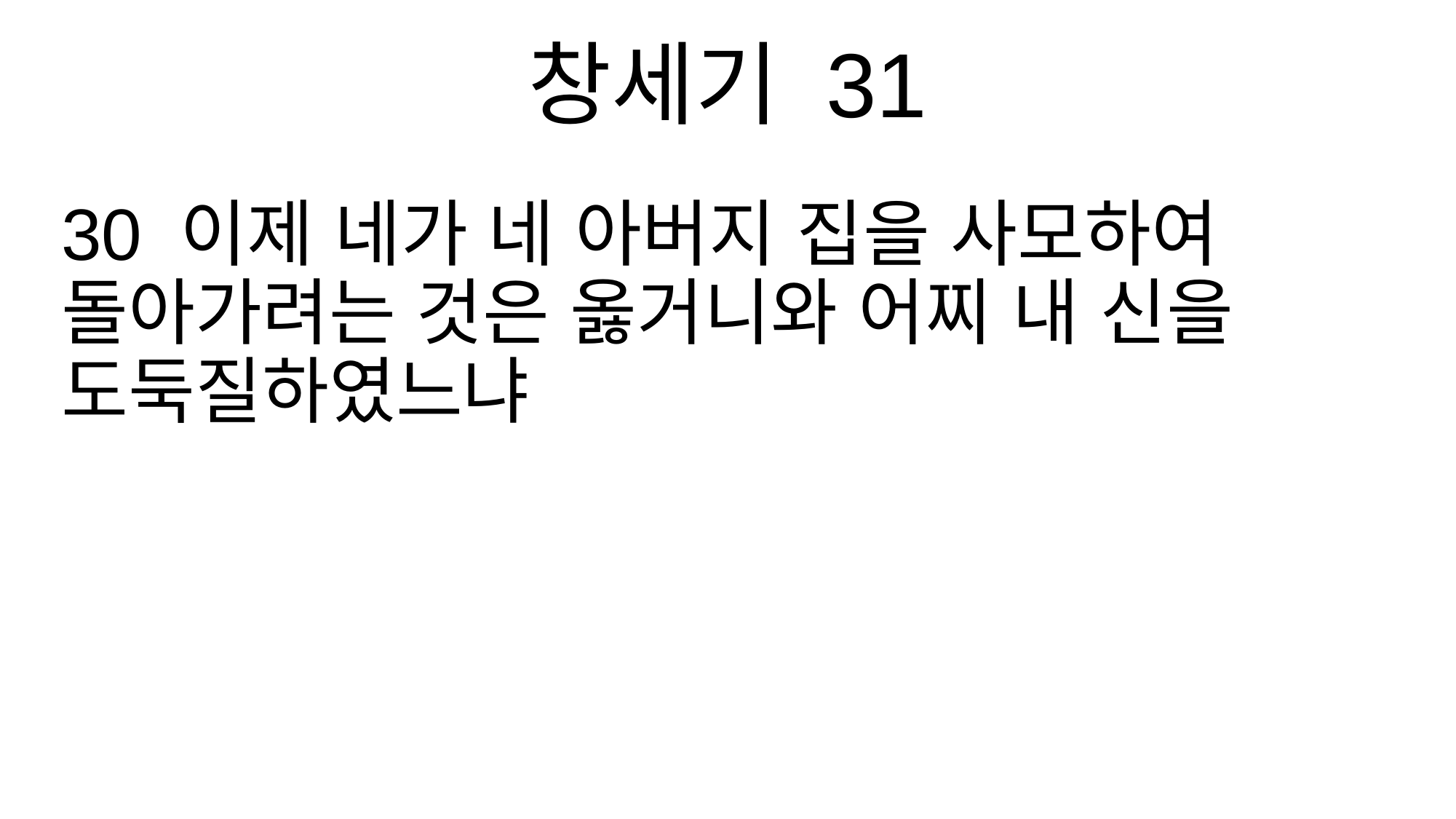

창세기 31
30 이제 네가 네 아버지 집을 사모하여 돌아가려는 것은 옳거니와 어찌 내 신을 도둑질하였느냐